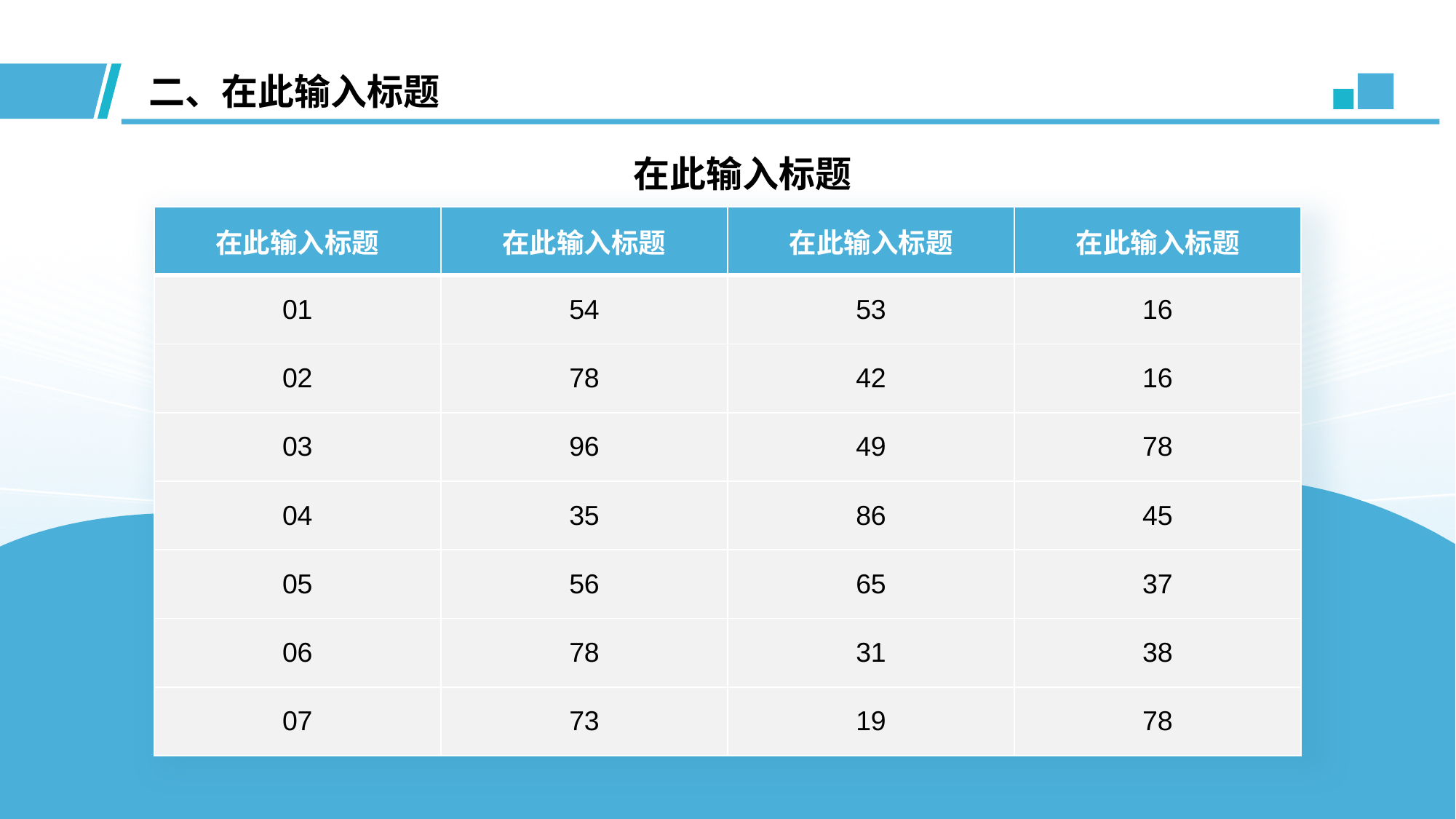

二、在此输入标题
在此输入标题
| 在此输入标题 | 在此输入标题 | 在此输入标题 | 在此输入标题 |
| --- | --- | --- | --- |
| 01 | 54 | 53 | 16 |
| 02 | 78 | 42 | 16 |
| 03 | 96 | 49 | 78 |
| 04 | 35 | 86 | 45 |
| 05 | 56 | 65 | 37 |
| 06 | 78 | 31 | 38 |
| 07 | 73 | 19 | 78 |